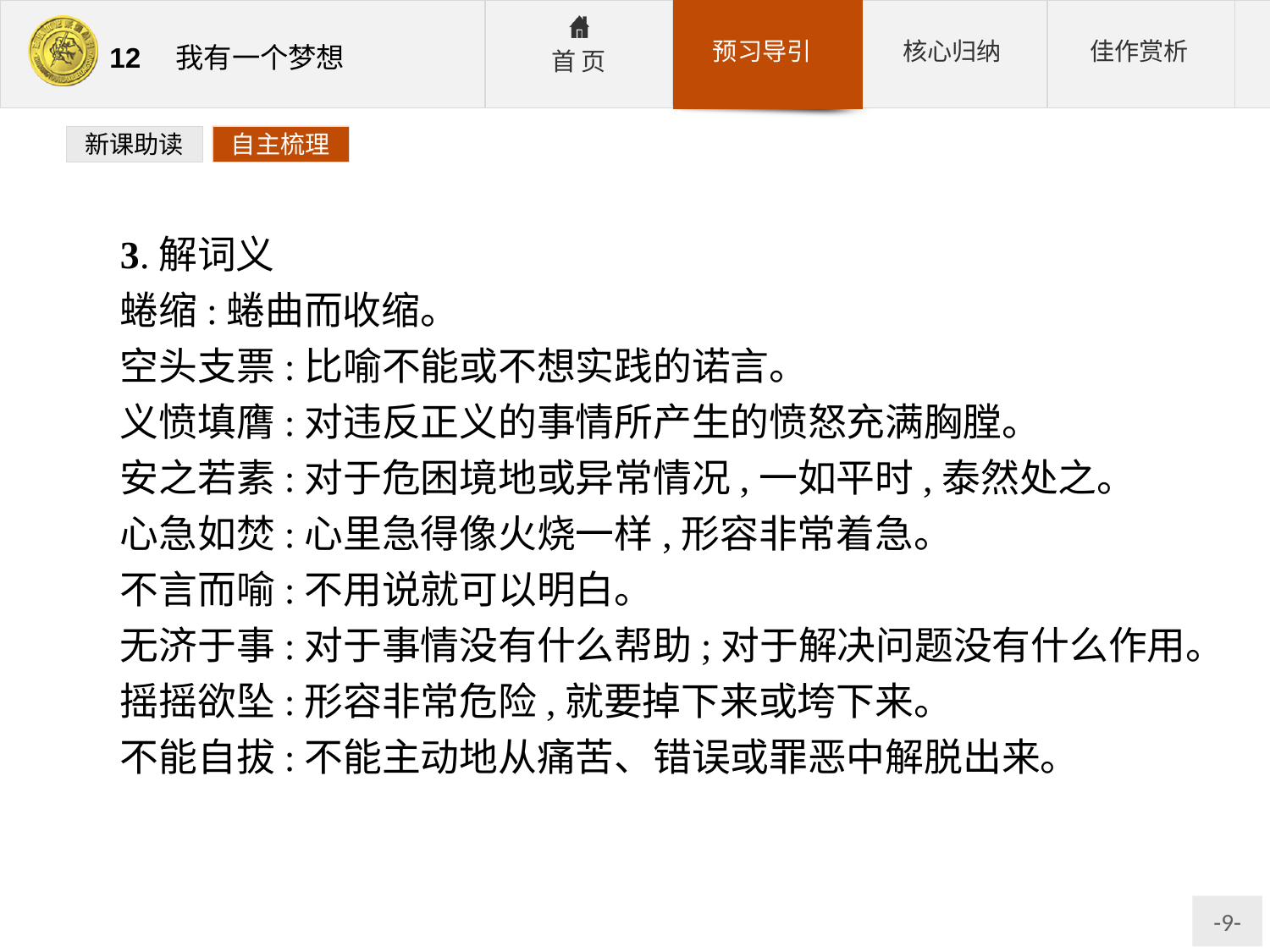

新课助读
自主梳理
3.解词义
蜷缩:蜷曲而收缩。
空头支票:比喻不能或不想实践的诺言。
义愤填膺:对违反正义的事情所产生的愤怒充满胸膛。
安之若素:对于危困境地或异常情况,一如平时,泰然处之。
心急如焚:心里急得像火烧一样,形容非常着急。
不言而喻:不用说就可以明白。
无济于事:对于事情没有什么帮助;对于解决问题没有什么作用。
摇摇欲坠:形容非常危险,就要掉下来或垮下来。
不能自拔:不能主动地从痛苦、错误或罪恶中解脱出来。